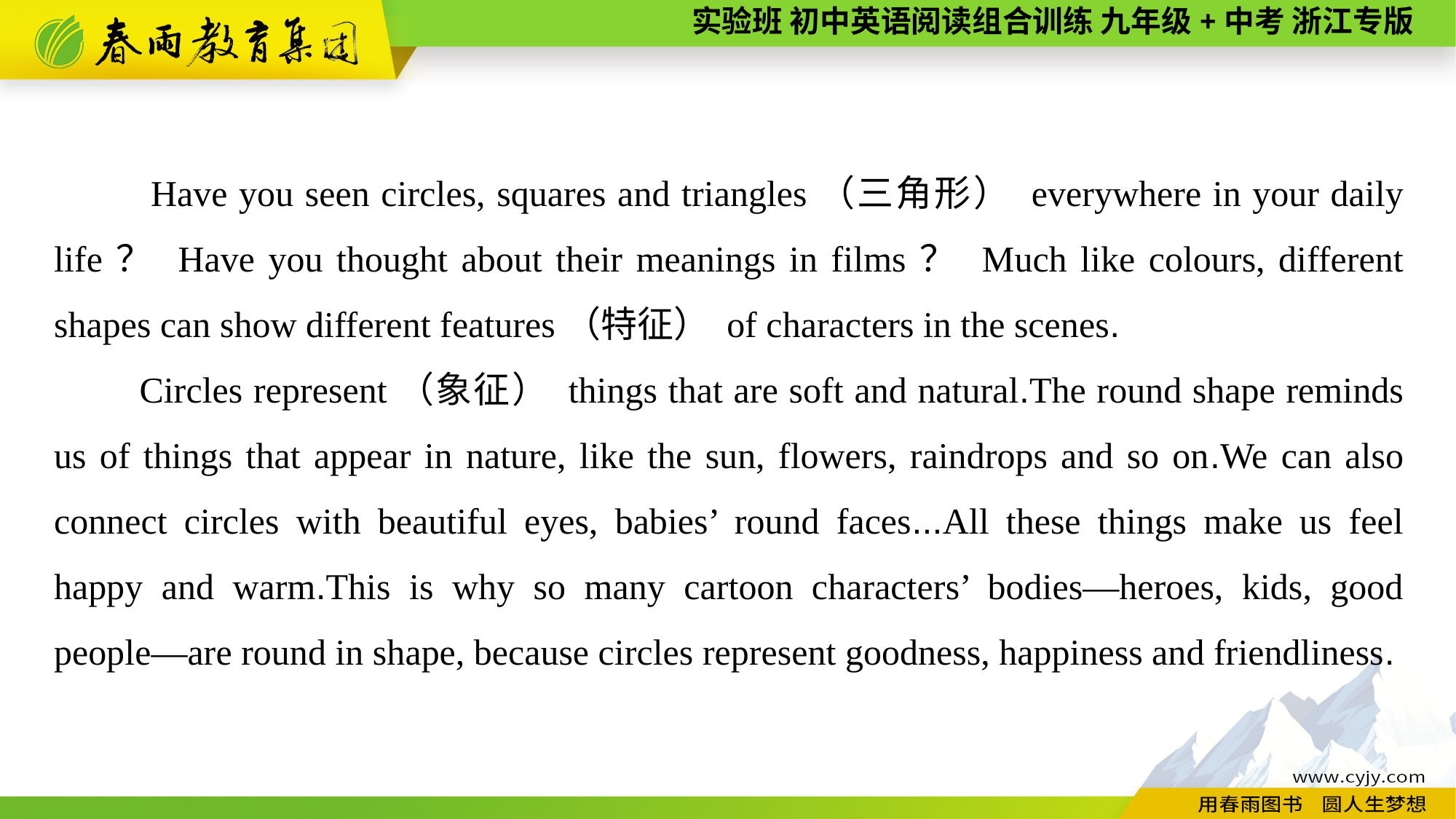

Have you seen circles, squares and triangles（三角形） everywhere in your daily life？ Have you thought about their meanings in films？ Much like colours, different shapes can show different features（特征） of characters in the scenes.
Circles represent（象征） things that are soft and natural.The round shape reminds us of things that appear in nature, like the sun, flowers, raindrops and so on.We can also connect circles with beautiful eyes, babies’ round faces...All these things make us feel happy and warm.This is why so many cartoon characters’ bodies—heroes, kids, good people—are round in shape, because circles represent goodness, happiness and friendliness.